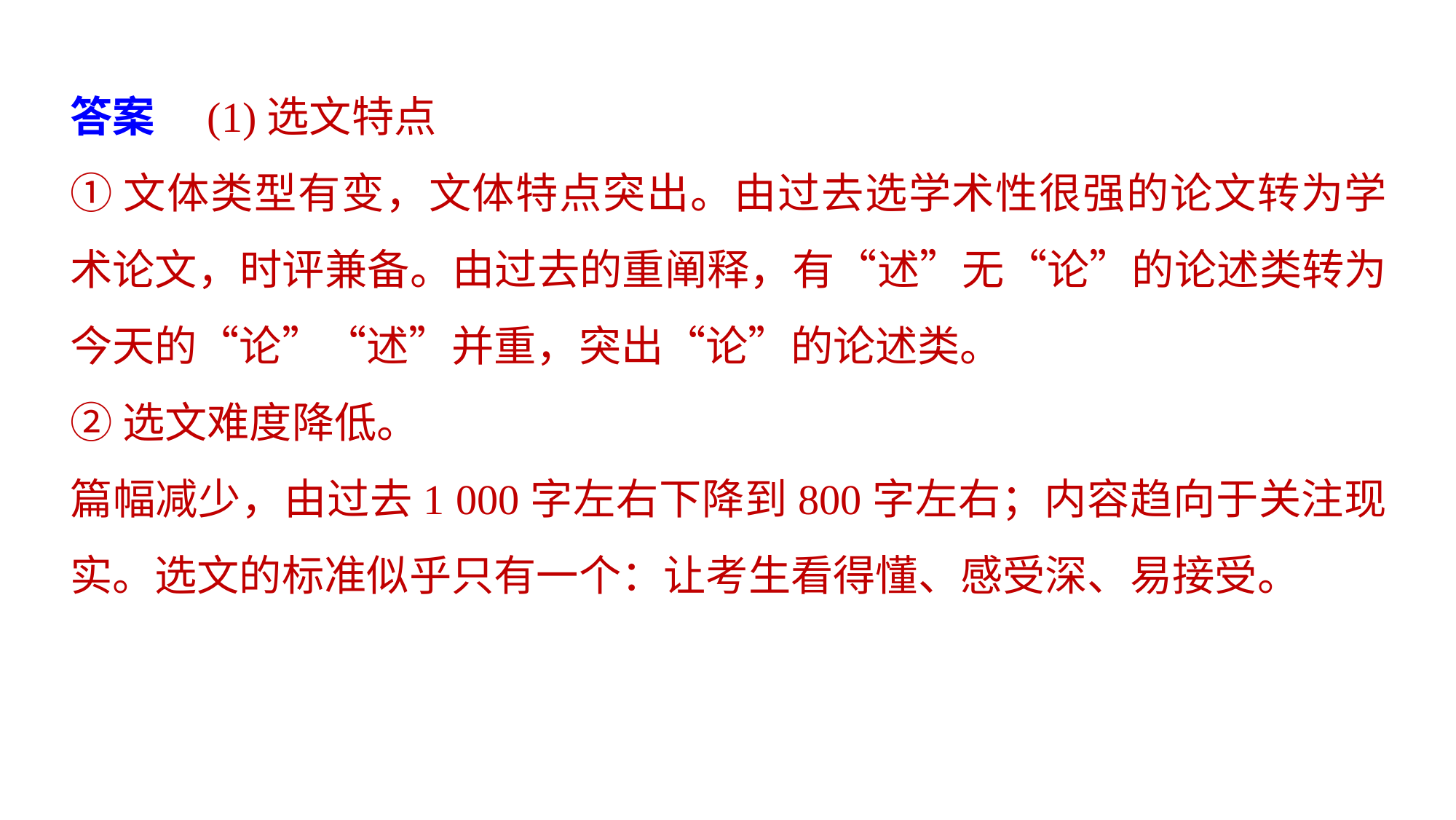

答案　(1)选文特点
①文体类型有变，文体特点突出。由过去选学术性很强的论文转为学术论文，时评兼备。由过去的重阐释，有“述”无“论”的论述类转为今天的“论”“述”并重，突出“论”的论述类。
②选文难度降低。
篇幅减少，由过去1 000字左右下降到800字左右；内容趋向于关注现实。选文的标准似乎只有一个：让考生看得懂、感受深、易接受。